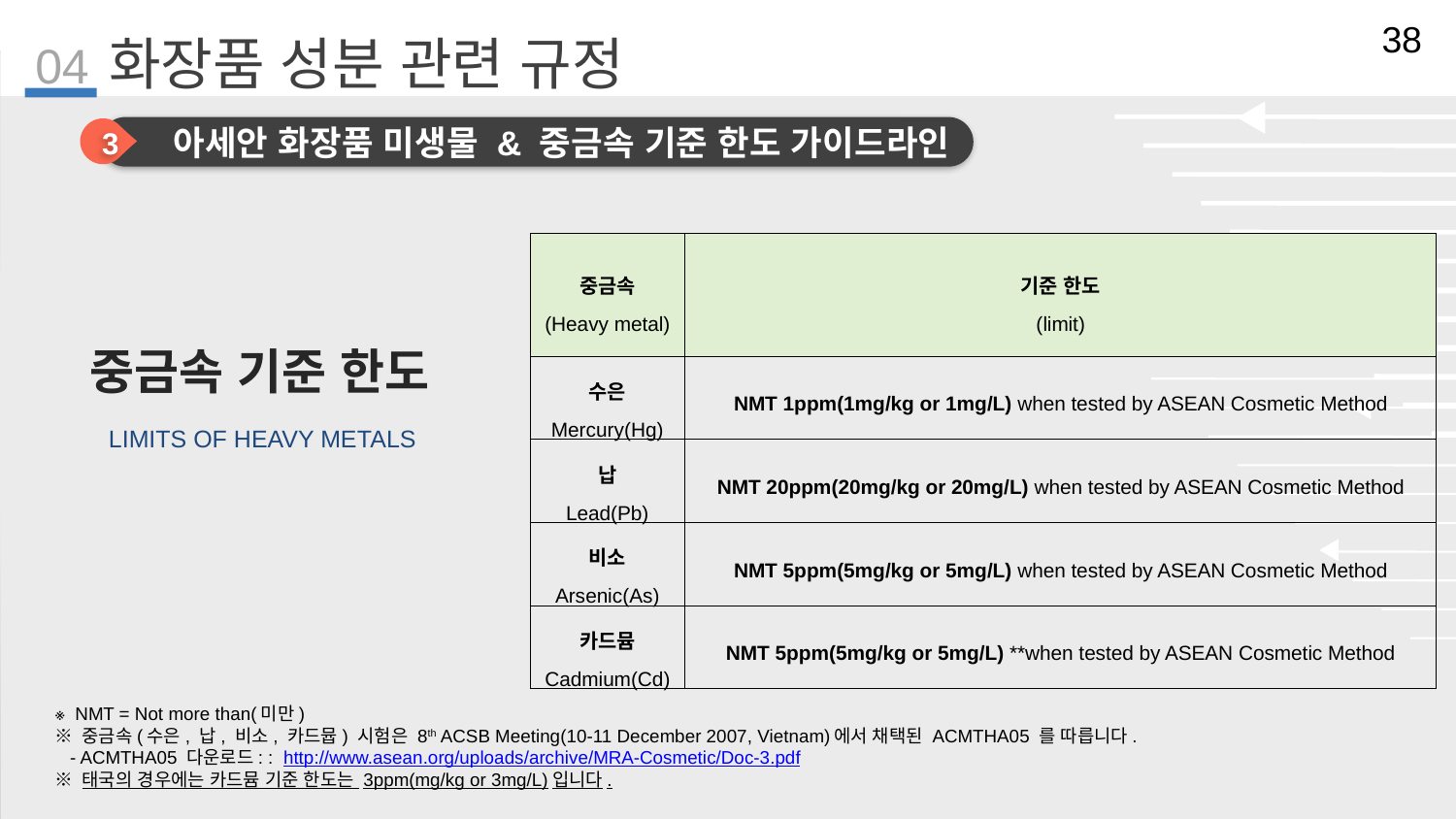

38
04
# 화장품 성분 관련 규정
3

아세안 화장품 미생물 & 중금속 기준 한도 가이드라인

| 중금속 (Heavy metal) | 기준 한도 (limit) |
| --- | --- |
| 수은 Mercury(Hg) | NMT 1ppm(1mg/kg or 1mg/L) when tested by ASEAN Cosmetic Method |
| 납 Lead(Pb) | NMT 20ppm(20mg/kg or 20mg/L) when tested by ASEAN Cosmetic Method |
| 비소 Arsenic(As) | NMT 5ppm(5mg/kg or 5mg/L) when tested by ASEAN Cosmetic Method |
| 카드뮴 Cadmium(Cd) | NMT 5ppm(5mg/kg or 5mg/L) \*\*when tested by ASEAN Cosmetic Method |
중금속 기준 한도
LIMITS OF HEAVY METALS
※ NMT = Not more than(미만)
※ 중금속(수은, 납, 비소, 카드뮵) 시험은 8th ACSB Meeting(10-11 December 2007, Vietnam)에서 채택된 ACMTHA05 를 따릅니다.
   - ACMTHA05 다운로드: :  http://www.asean.org/uploads/archive/MRA-Cosmetic/Doc-3.pdf
※ 태국의 경우에는 카드뮴 기준 한도는 3ppm(mg/kg or 3mg/L)입니다.